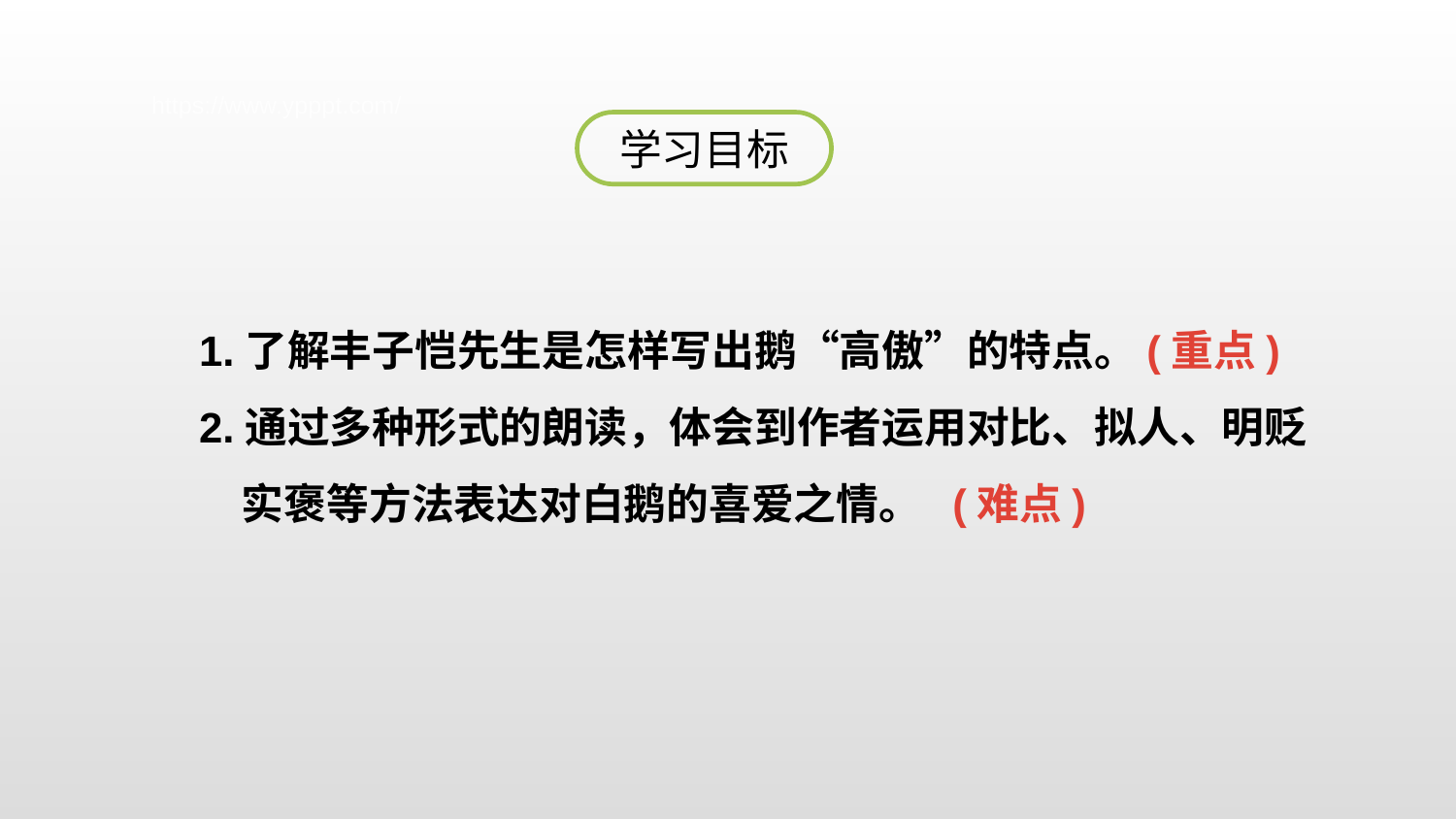

https://www.ypppt.com/
学习目标
1.了解丰子恺先生是怎样写出鹅“高傲”的特点。(重点)
2.通过多种形式的朗读，体会到作者运用对比、拟人、明贬实褒等方法表达对白鹅的喜爱之情。 (难点)